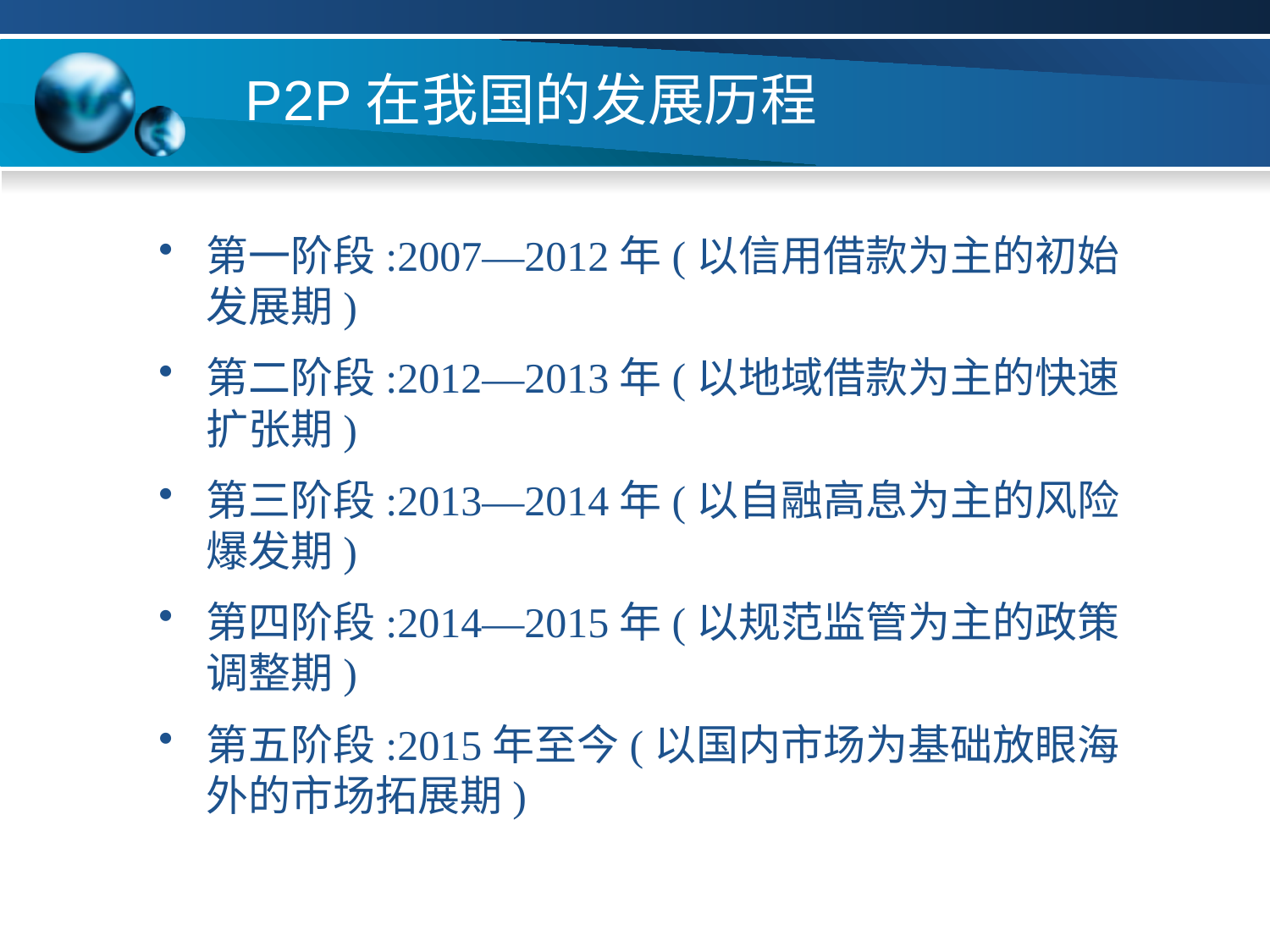

# P2P在我国的发展历程
第一阶段:2007—2012年(以信用借款为主的初始发展期)
第二阶段:2012—2013年(以地域借款为主的快速扩张期)
第三阶段:2013—2014年(以自融高息为主的风险爆发期)
第四阶段:2014—2015年(以规范监管为主的政策调整期)
第五阶段:2015年至今(以国内市场为基础放眼海外的市场拓展期)